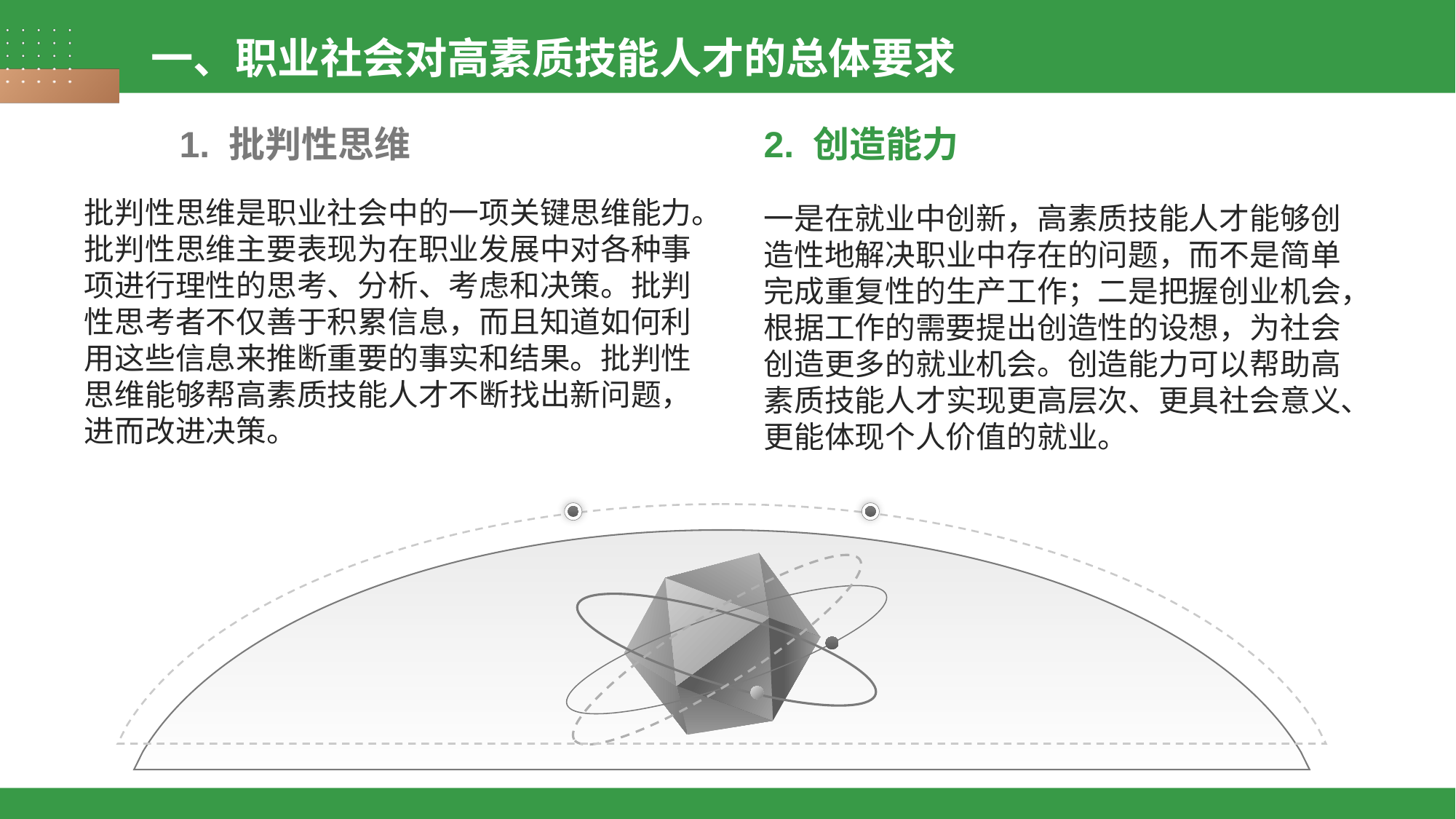

一、职业社会对高素质技能人才的总体要求
1. 批判性思维
批判性思维是职业社会中的一项关键思维能力。批判性思维主要表现为在职业发展中对各种事项进行理性的思考、分析、考虑和决策。批判性思考者不仅善于积累信息，而且知道如何利用这些信息来推断重要的事实和结果。批判性思维能够帮高素质技能人才不断找出新问题，进而改进决策。
2. 创造能力
一是在就业中创新，高素质技能人才能够创造性地解决职业中存在的问题，而不是简单完成重复性的生产工作；二是把握创业机会，根据工作的需要提出创造性的设想，为社会创造更多的就业机会。创造能力可以帮助高素质技能人才实现更高层次、更具社会意义、更能体现个人价值的就业。